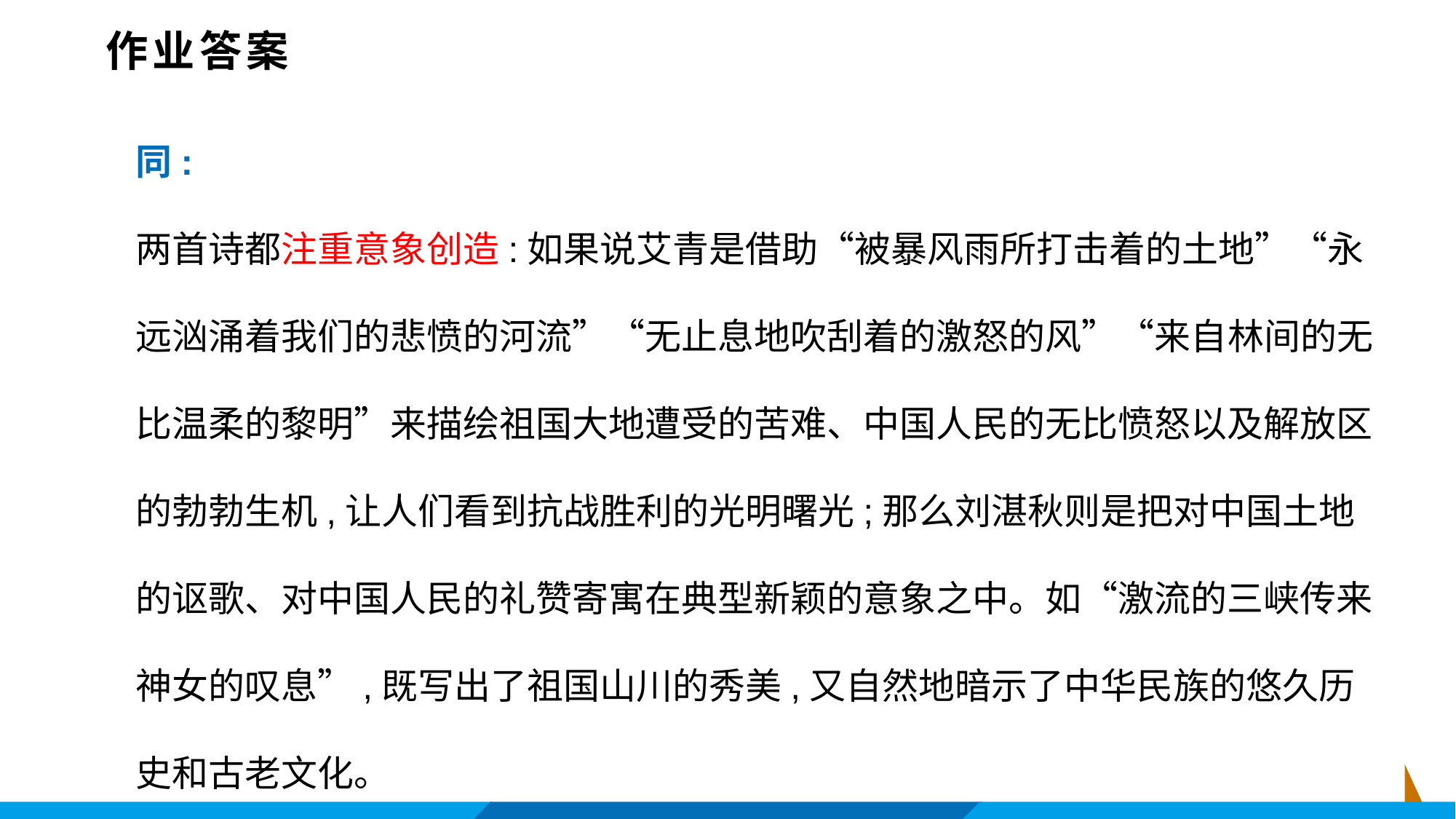

作业答案
同:
两首诗都注重意象创造:如果说艾青是借助“被暴风雨所打击着的土地”“永远汹涌着我们的悲愤的河流”“无止息地吹刮着的激怒的风”“来自林间的无比温柔的黎明”来描绘祖国大地遭受的苦难、中国人民的无比愤怒以及解放区的勃勃生机,让人们看到抗战胜利的光明曙光;那么刘湛秋则是把对中国土地的讴歌、对中国人民的礼赞寄寓在典型新颖的意象之中。如“激流的三峡传来神女的叹息”,既写出了祖国山川的秀美,又自然地暗示了中华民族的悠久历史和古老文化。